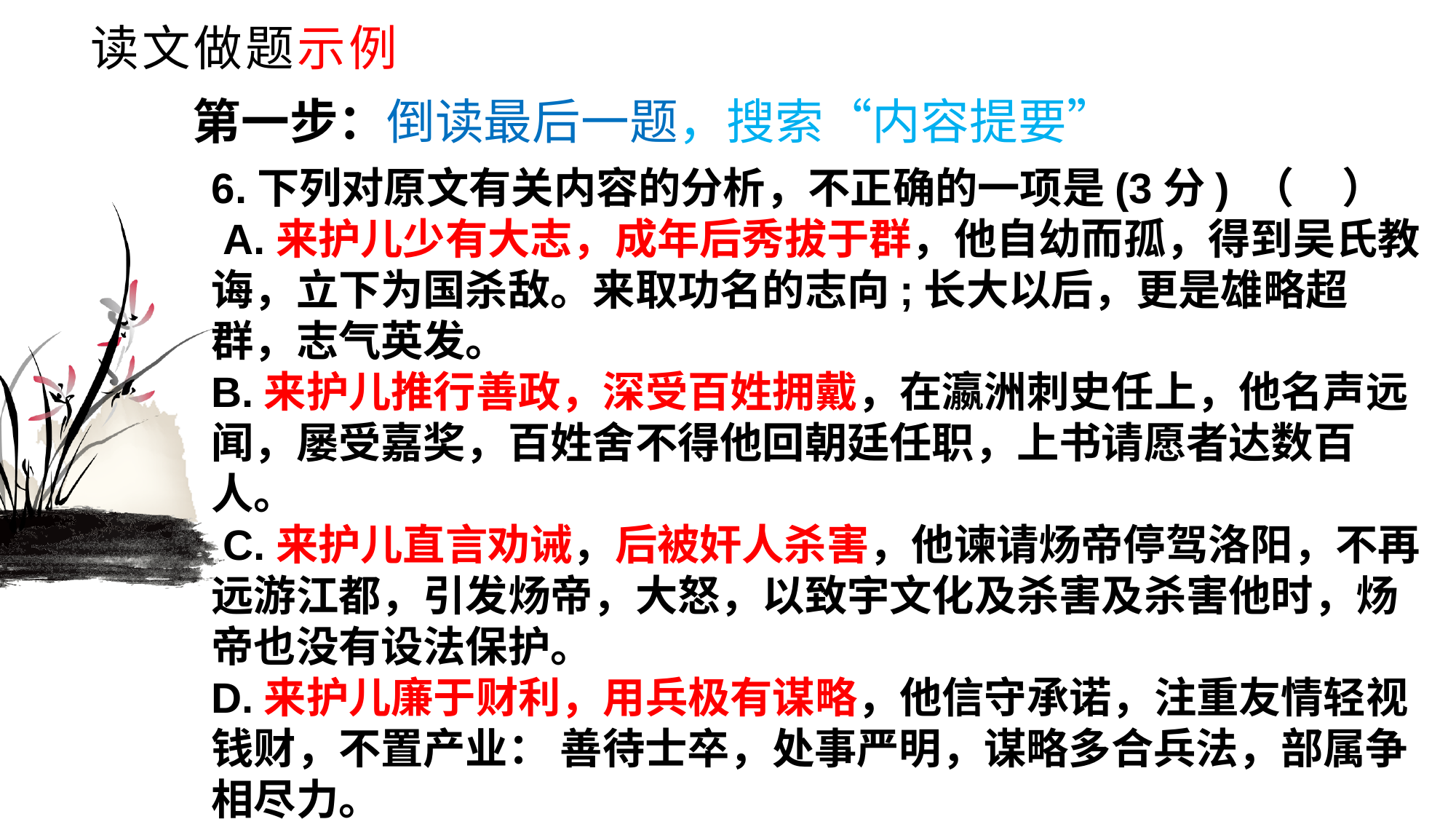

# 读文做题示例
第一步：倒读最后一题，搜索“内容提要”
6.下列对原文有关内容的分析，不正确的一项是(3分) （     ）
 A.来护儿少有大志，成年后秀拔于群，他自幼而孤，得到吴氏教诲，立下为国杀敌。来取功名的志向;长大以后，更是雄略超群，志气英发。
B.来护儿推行善政，深受百姓拥戴，在瀛洲刺史任上，他名声远闻，屡受嘉奖，百姓舍不得他回朝廷任职，上书请愿者达数百人。
 C.来护儿直言劝诫，后被奸人杀害，他谏请炀帝停驾洛阳，不再远游江都，引发炀帝，大怒，以致宇文化及杀害及杀害他时，炀帝也没有设法保护。
D.来护儿廉于财利，用兵极有谋略，他信守承诺，注重友情轻视钱财，不置产业： 善待士卒，处事严明，谋略多合兵法，部属争相尽力。